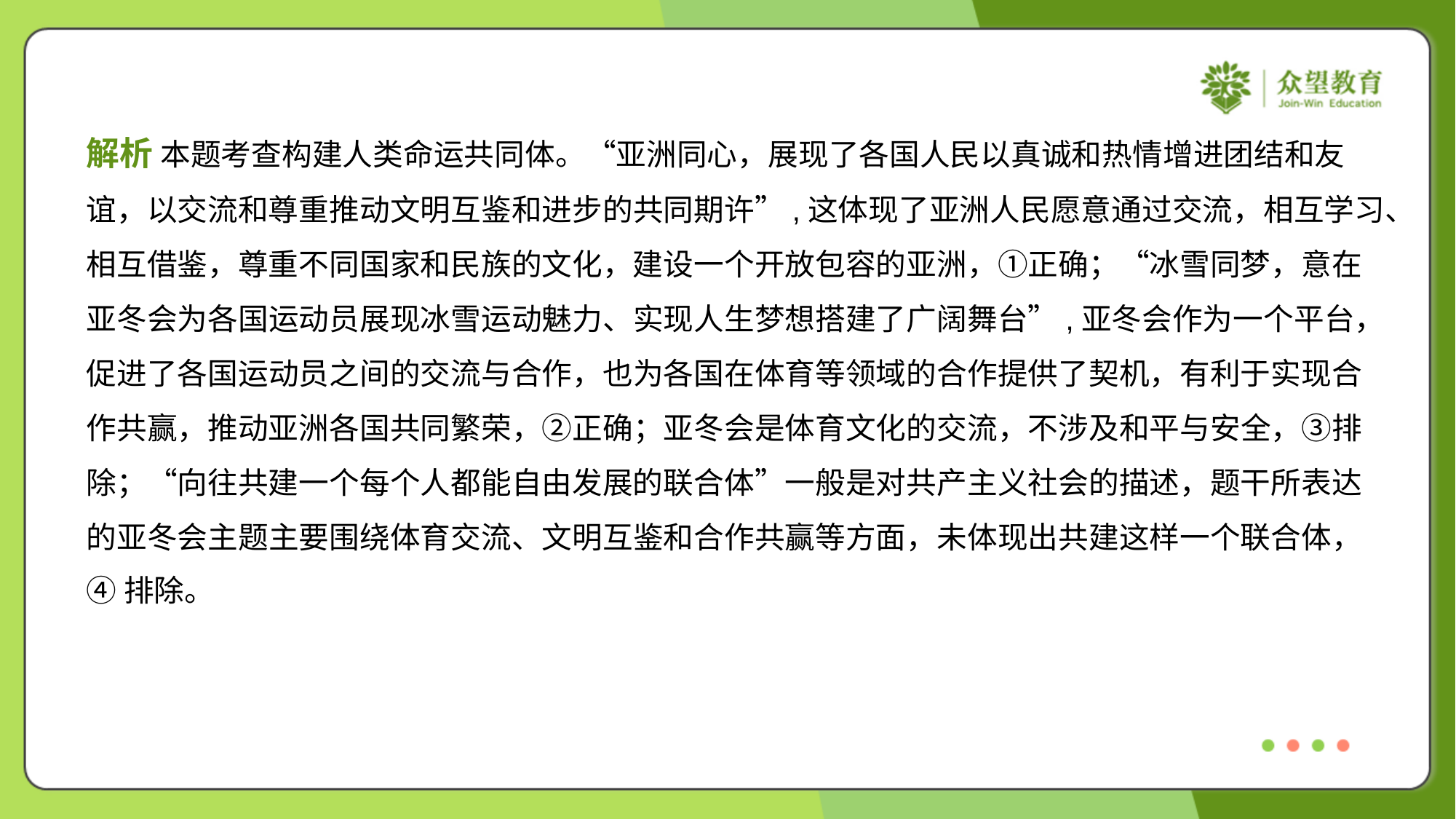

解析 本题考查构建人类命运共同体。“亚洲同心，展现了各国人民以真诚和热情增进团结和友
谊，以交流和尊重推动文明互鉴和进步的共同期许”,这体现了亚洲人民愿意通过交流，相互学习、
相互借鉴，尊重不同国家和民族的文化，建设一个开放包容的亚洲，①正确；“冰雪同梦，意在
亚冬会为各国运动员展现冰雪运动魅力、实现人生梦想搭建了广阔舞台”,亚冬会作为一个平台，
促进了各国运动员之间的交流与合作，也为各国在体育等领域的合作提供了契机，有利于实现合
作共赢，推动亚洲各国共同繁荣，②正确；亚冬会是体育文化的交流，不涉及和平与安全，③排
除；“向往共建一个每个人都能自由发展的联合体”一般是对共产主义社会的描述，题干所表达
的亚冬会主题主要围绕体育交流、文明互鉴和合作共赢等方面，未体现出共建这样一个联合体，
④排除。